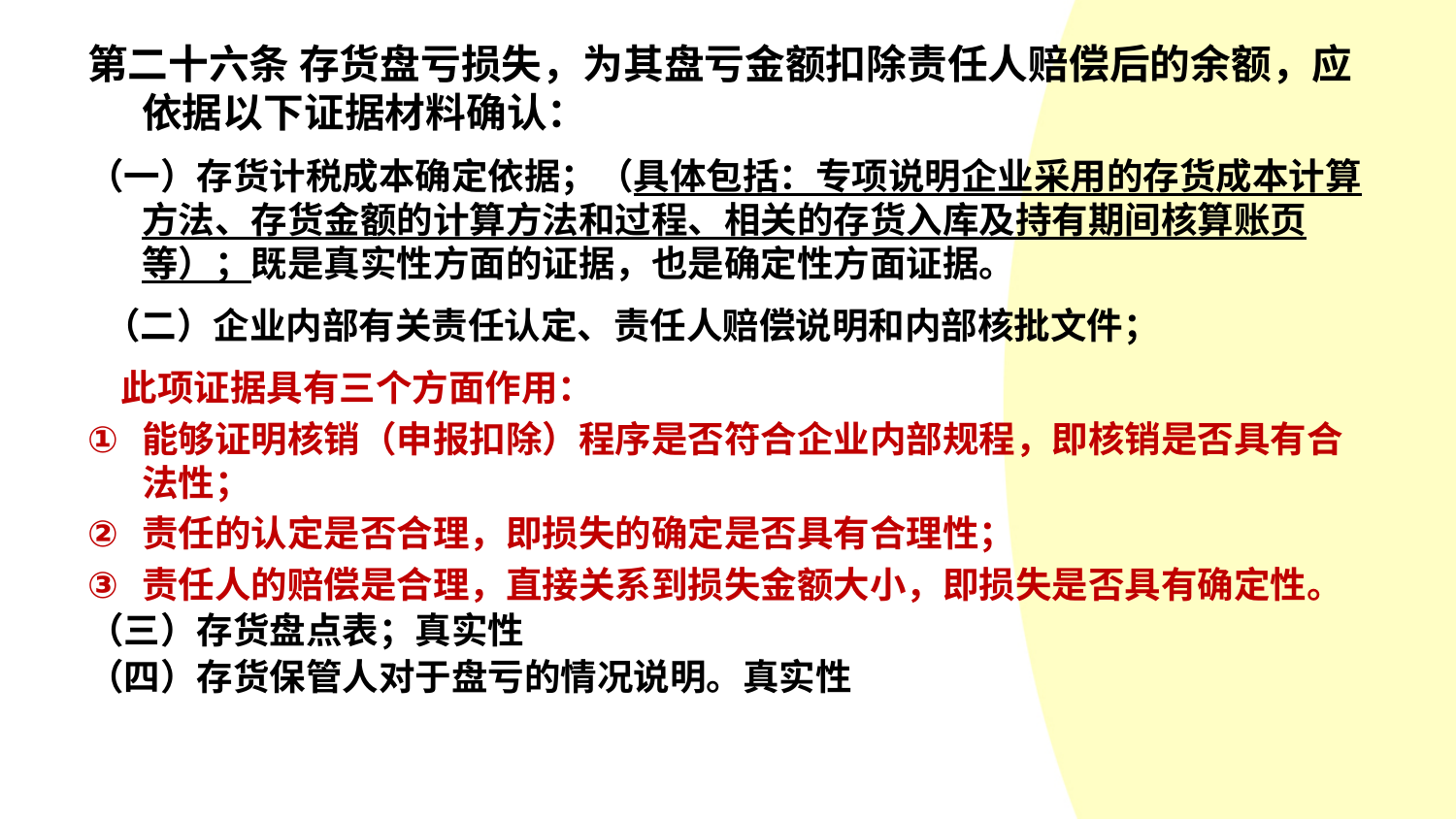

第二十六条 存货盘亏损失，为其盘亏金额扣除责任人赔偿后的余额，应依据以下证据材料确认：
（一）存货计税成本确定依据；（具体包括：专项说明企业采用的存货成本计算方法、存货金额的计算方法和过程、相关的存货入库及持有期间核算账页等）；既是真实性方面的证据，也是确定性方面证据。
 （二）企业内部有关责任认定、责任人赔偿说明和内部核批文件；
   此项证据具有三个方面作用：
能够证明核销（申报扣除）程序是否符合企业内部规程，即核销是否具有合法性；
责任的认定是否合理，即损失的确定是否具有合理性；
责任人的赔偿是合理，直接关系到损失金额大小，即损失是否具有确定性。
（三）存货盘点表；真实性
（四）存货保管人对于盘亏的情况说明。真实性

#